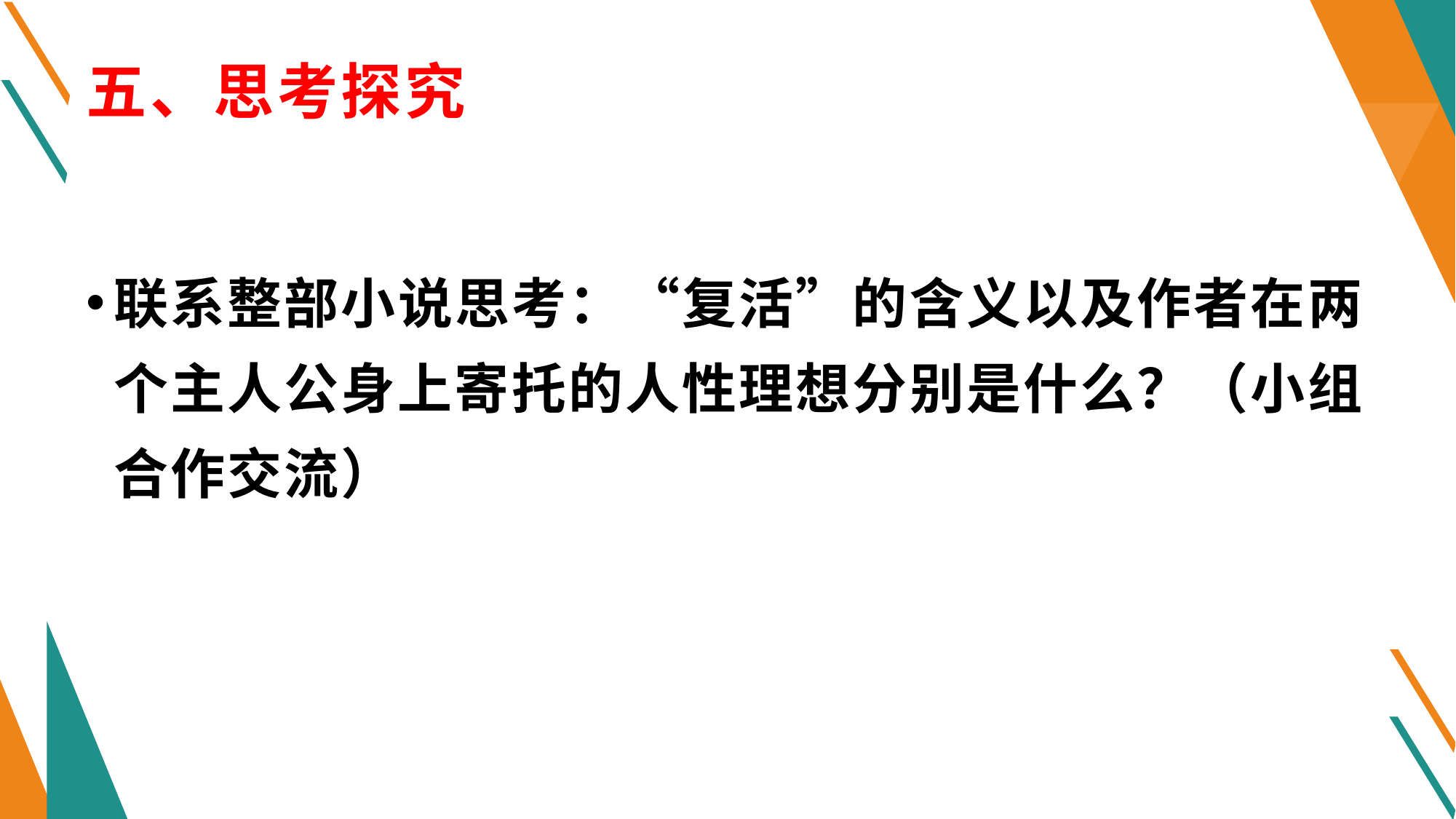

# 五、思考探究

联系整部小说思考：“复活”的含义以及作者在两个主人公身上寄托的人性理想分别是什么？（小组合作交流）